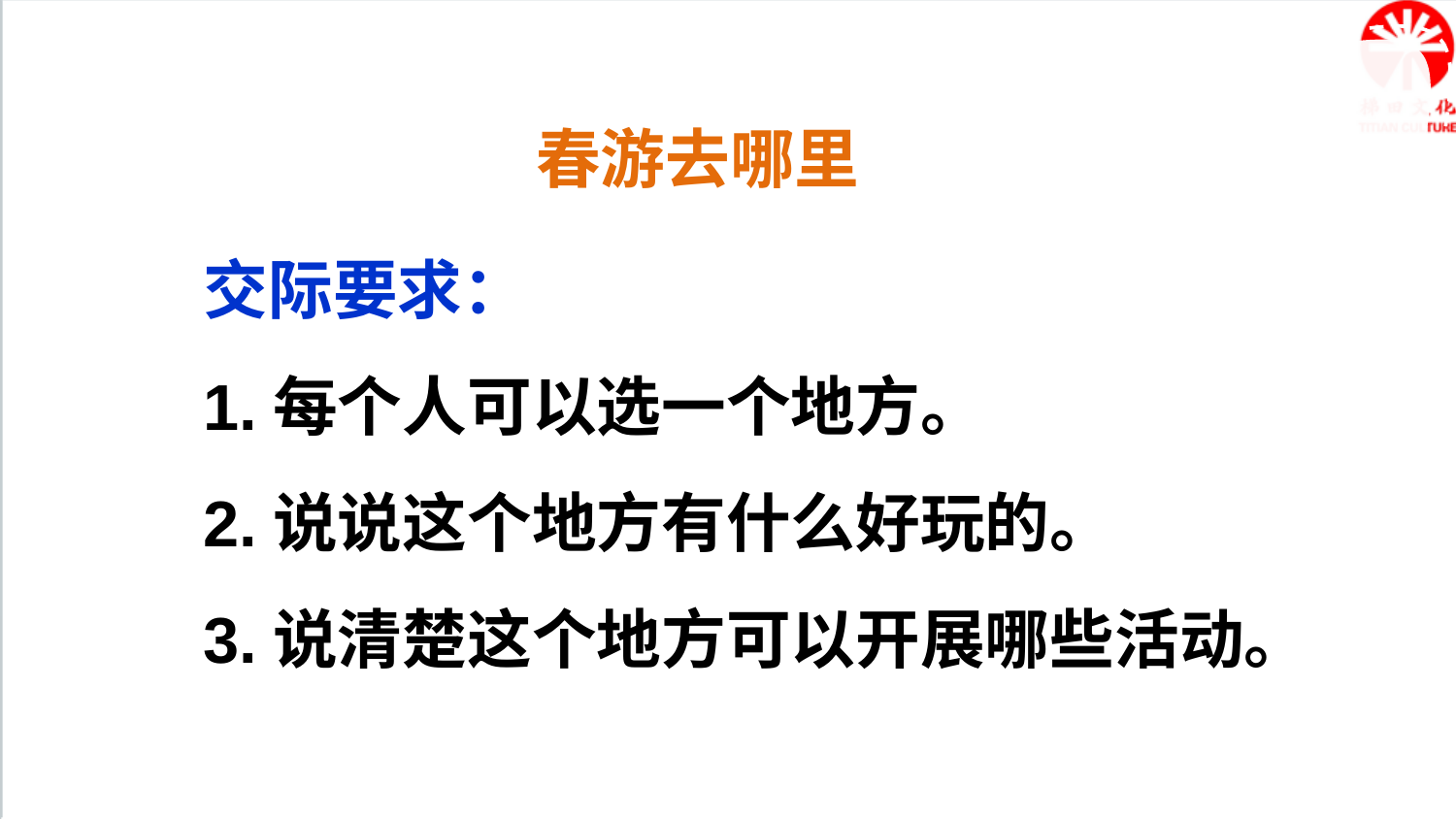

春游去哪里
交际要求：
1.每个人可以选一个地方。
2.说说这个地方有什么好玩的。
3.说清楚这个地方可以开展哪些活动。